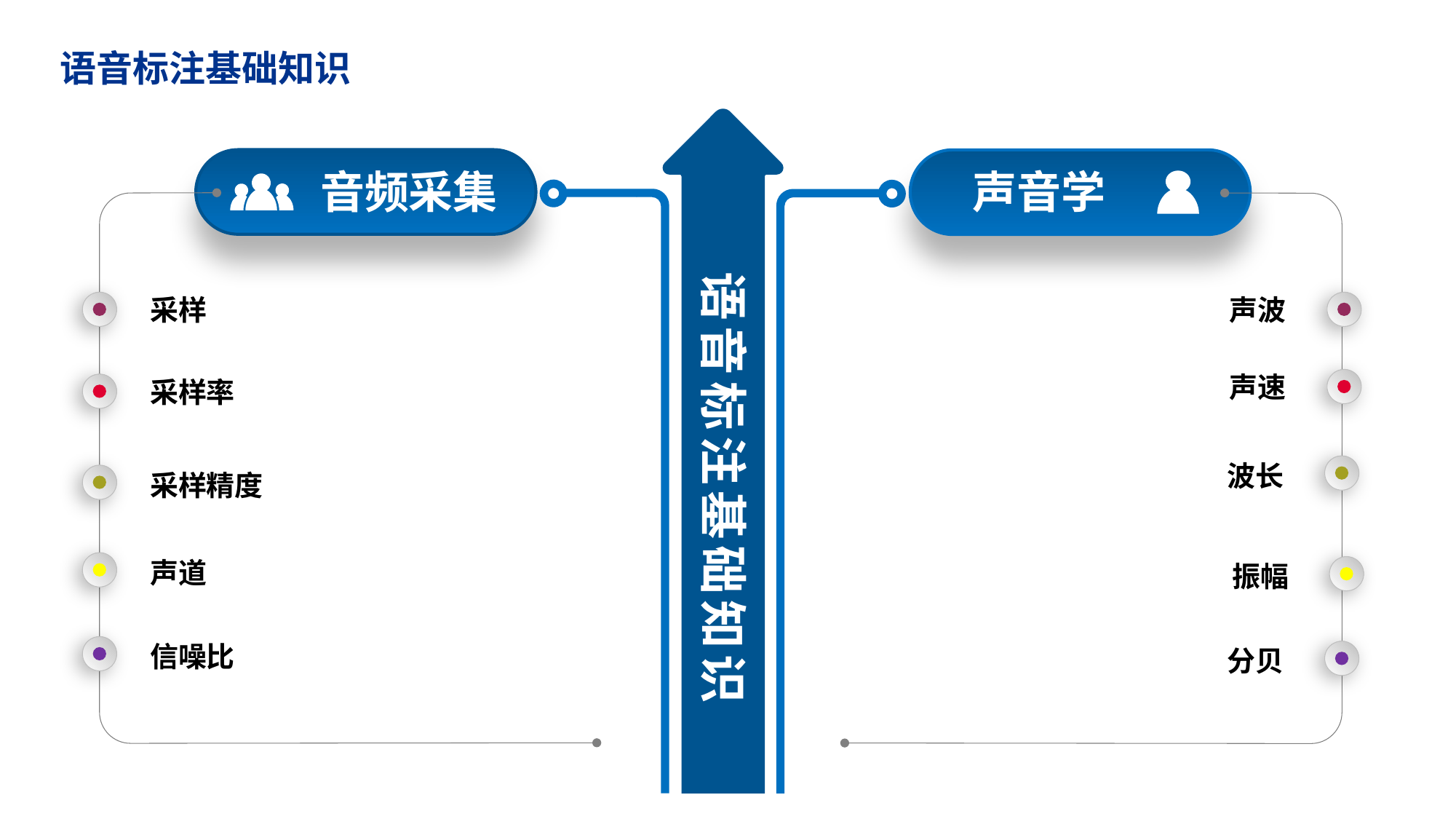

语音标注基础知识

音频采集

声音学

语音标注基础知识

采样
声波

声速

采样率

波长

采样精度

声道

振幅

信噪比

分贝